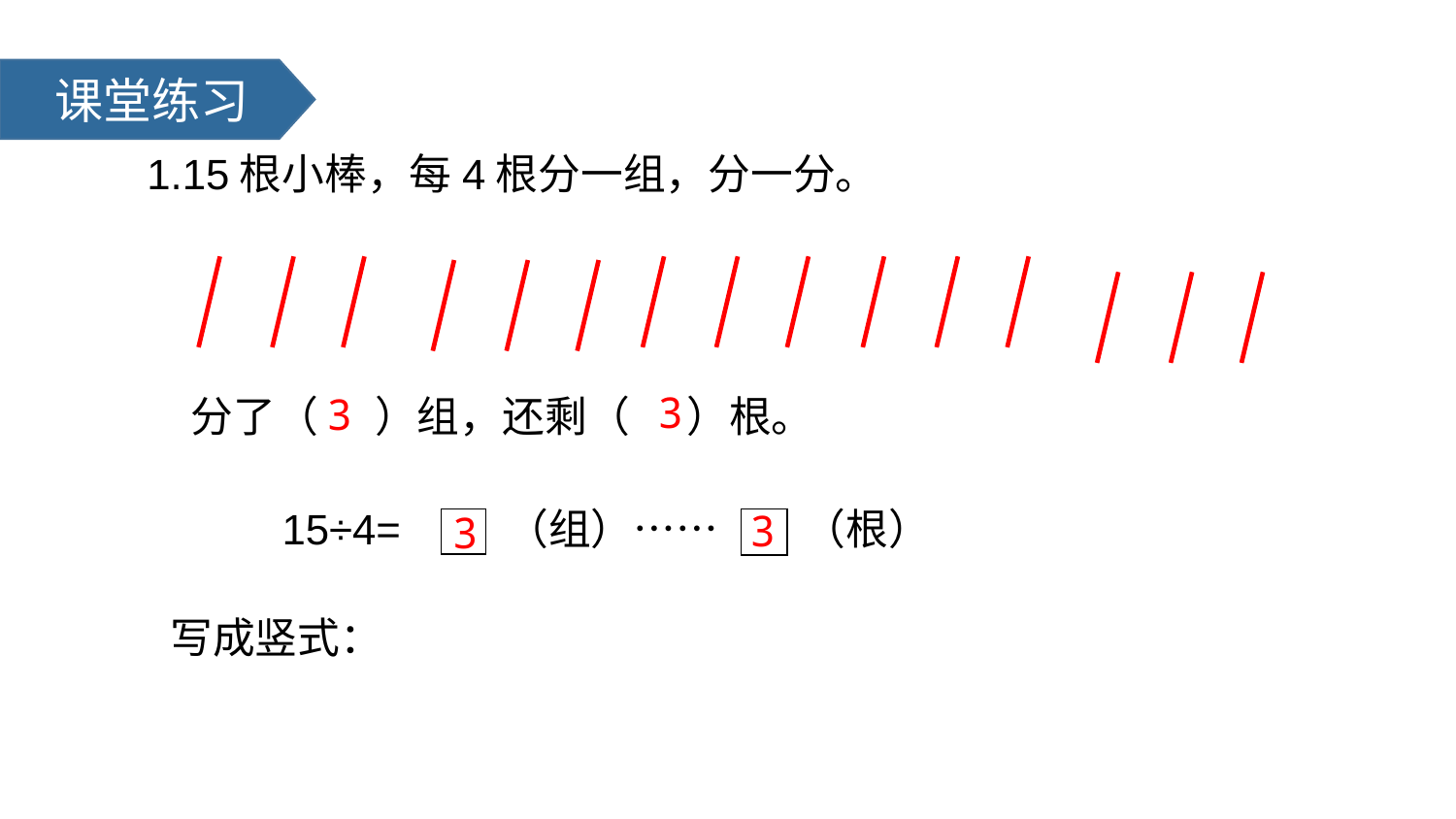

课堂练习
1.15根小棒，每4根分一组，分一分。

3
3
分了（      ）组，还剩（      ）根。
15÷4=        （组）……         （根）
3
3

　写成竖式：